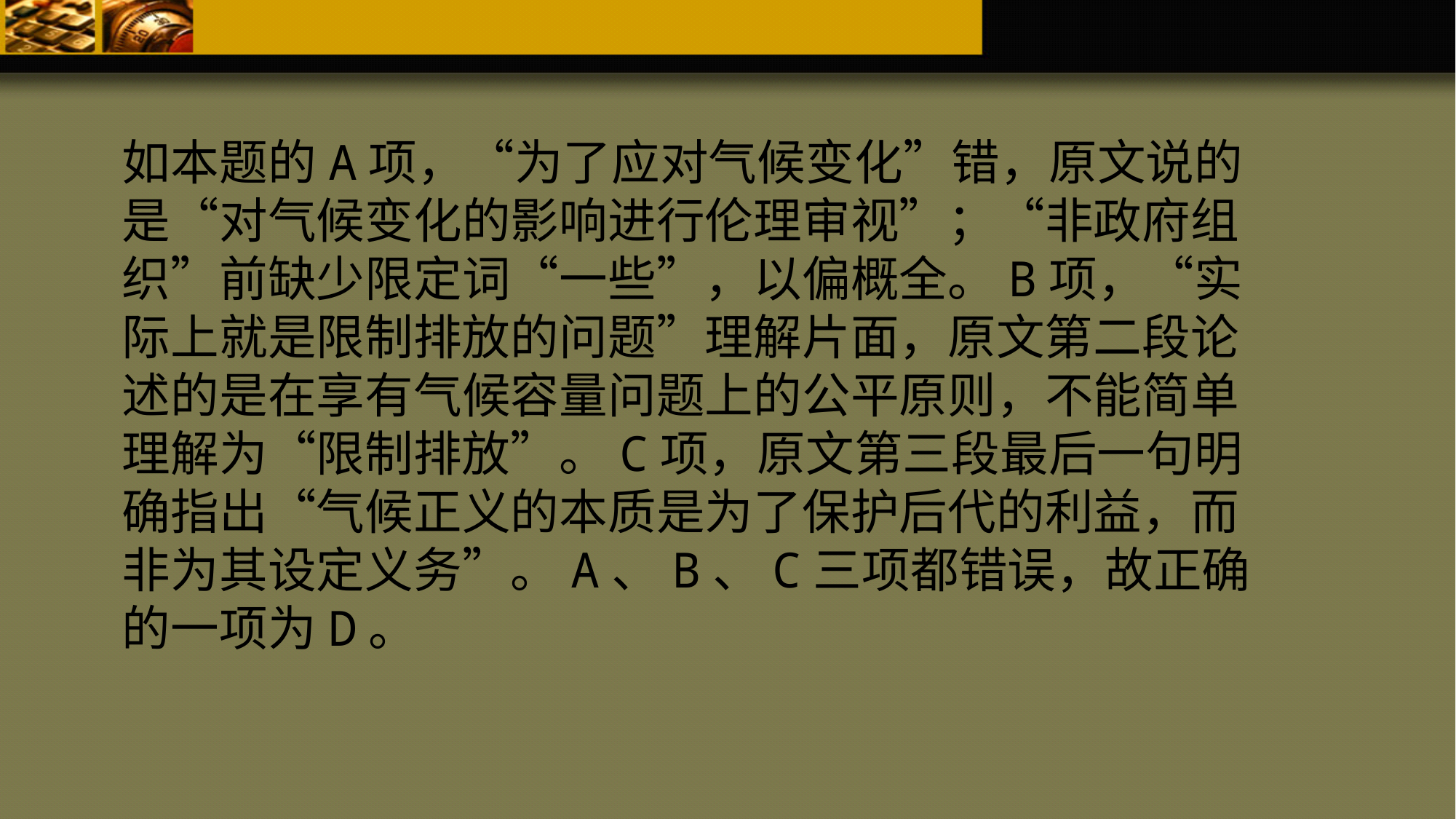

如本题的A项，“为了应对气候变化”错，原文说的是“对气候变化的影响进行伦理审视”；“非政府组织”前缺少限定词“一些”，以偏概全。B项，“实际上就是限制排放的问题”理解片面，原文第二段论述的是在享有气候容量问题上的公平原则，不能简单理解为“限制排放”。C项，原文第三段最后一句明确指出“气候正义的本质是为了保护后代的利益，而非为其设定义务”。A、B、C三项都错误，故正确的一项为D。
25